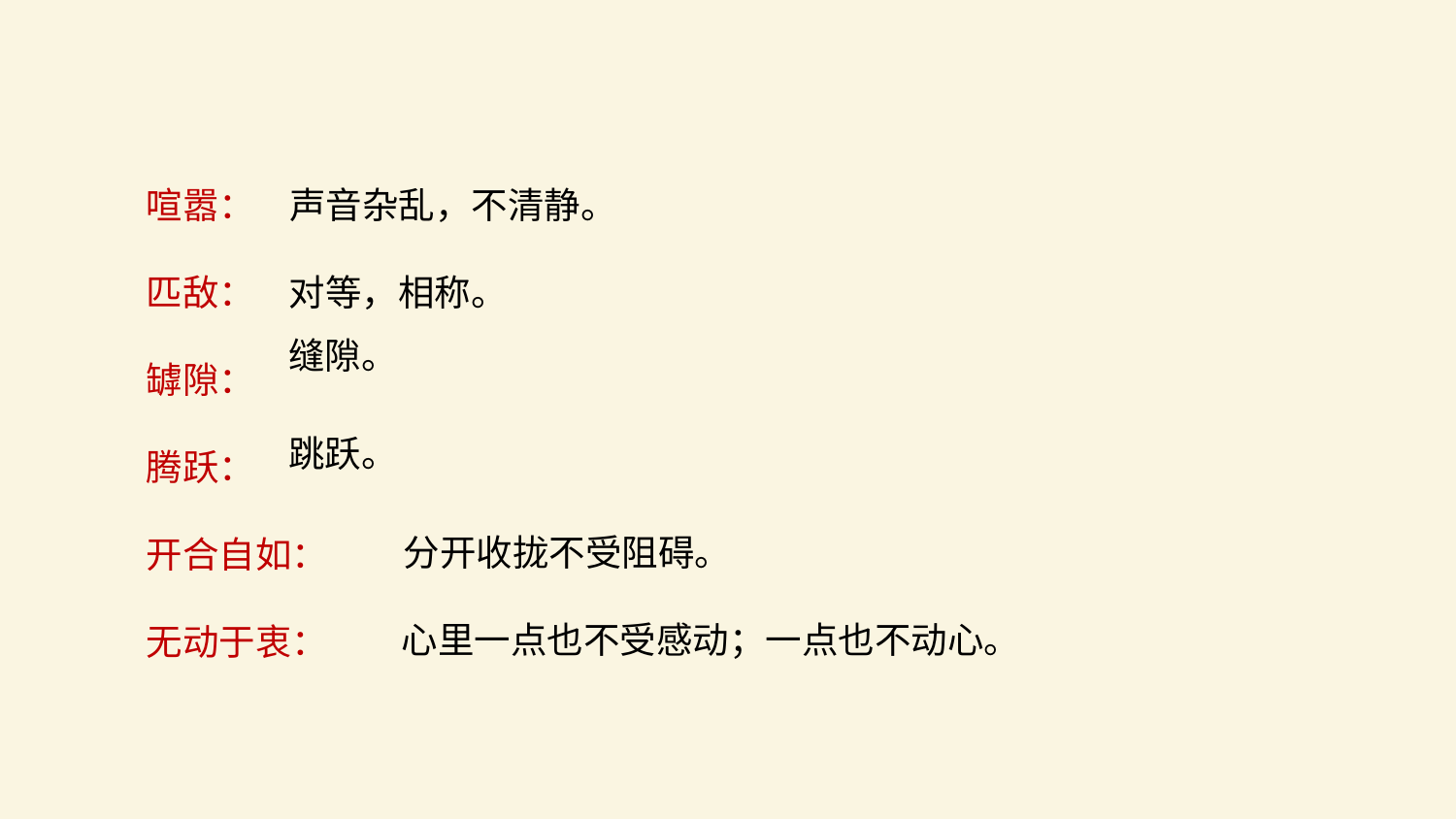

喧嚣：
匹敌：
罅隙：
腾跃：
开合自如：
无动于衷：
声音杂乱，不清静。
对等，相称。
缝隙。
跳跃。
分开收拢不受阻碍。
心里一点也不受感动；一点也不动心。